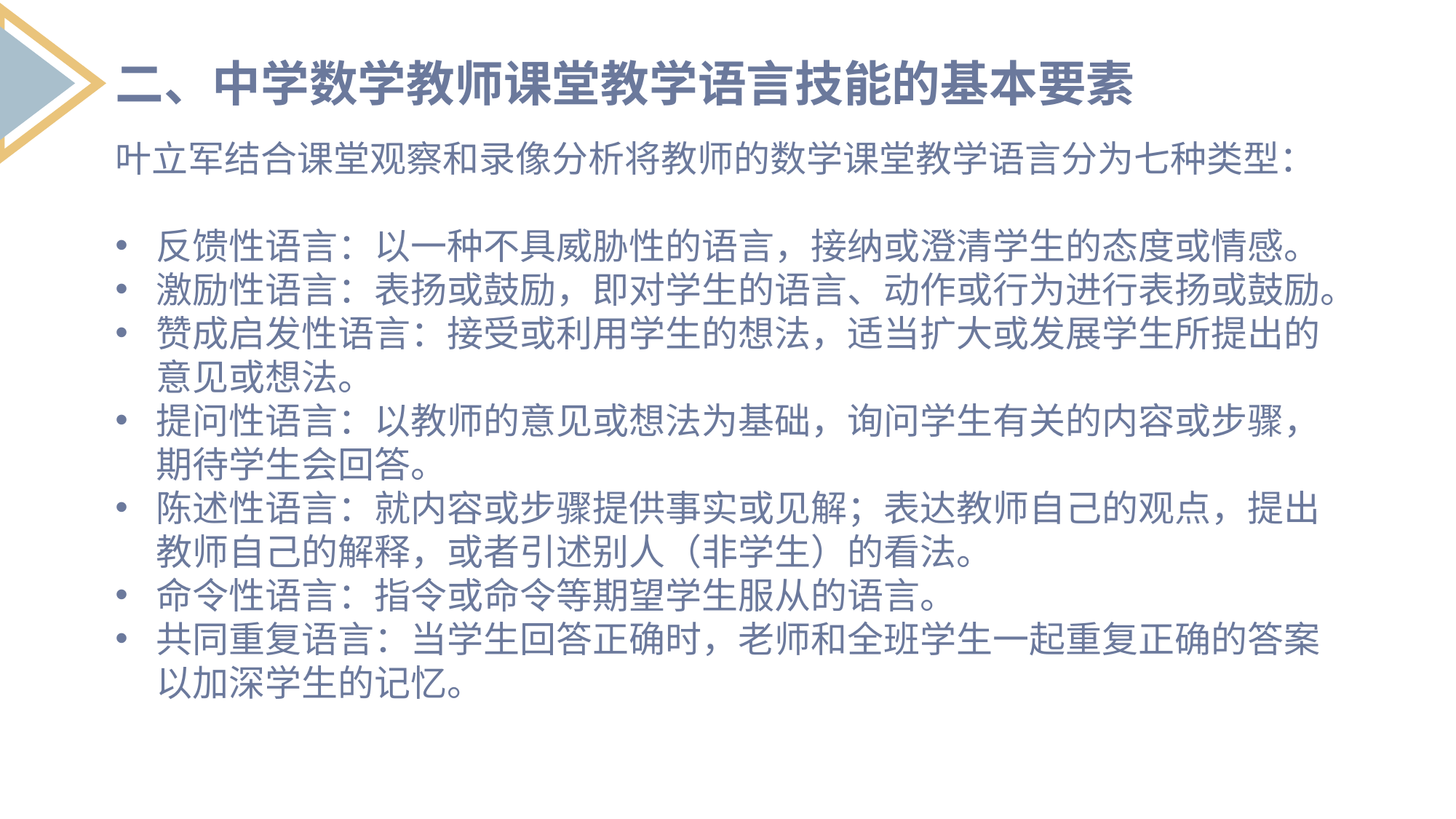

二、中学数学教师课堂教学语言技能的基本要素
叶立军结合课堂观察和录像分析将教师的数学课堂教学语言分为七种类型：

反馈性语言：以一种不具威胁性的语言，接纳或澄清学生的态度或情感。
激励性语言：表扬或鼓励，即对学生的语言、动作或行为进行表扬或鼓励。
赞成启发性语言：接受或利用学生的想法，适当扩大或发展学生所提出的意见或想法。
提问性语言：以教师的意见或想法为基础，询问学生有关的内容或步骤，期待学生会回答。
陈述性语言：就内容或步骤提供事实或见解；表达教师自己的观点，提出教师自己的解释，或者引述别人（非学生）的看法。
命令性语言：指令或命令等期望学生服从的语言。
共同重复语言：当学生回答正确时，老师和全班学生一起重复正确的答案以加深学生的记忆。